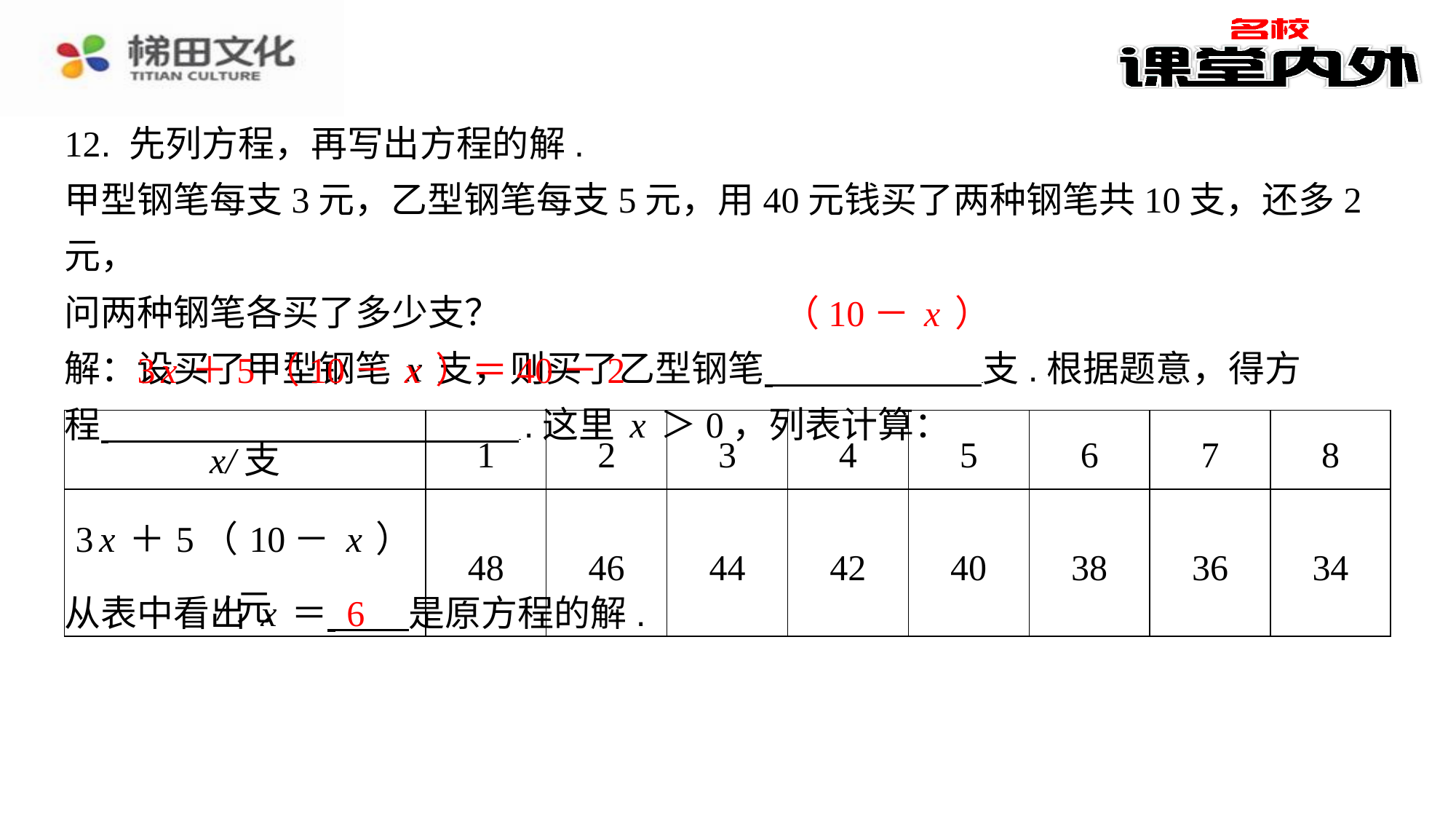

12. 先列方程，再写出方程的解.
甲型钢笔每支3元，乙型钢笔每支5元，用40元钱买了两种钢笔共10支，还多2元，
问两种钢笔各买了多少支？
解：设买了甲型钢笔x支，则买了乙型钢笔                                 支.根据题意，得方
程                                                               .这里x＞0，列表计算：
（10－x）
3x＋5（10－x）＝40－2
| x/支 | 1 | 2 | 3 | 4 | 5 | 6 | 7 | 8 |
| --- | --- | --- | --- | --- | --- | --- | --- | --- |
| 3x＋5（10－x）/元 | 48 | 46 | 44 | 42 | 40 | 38 | 36 | 34 |
6
从表中看出x＝            是原方程的解.